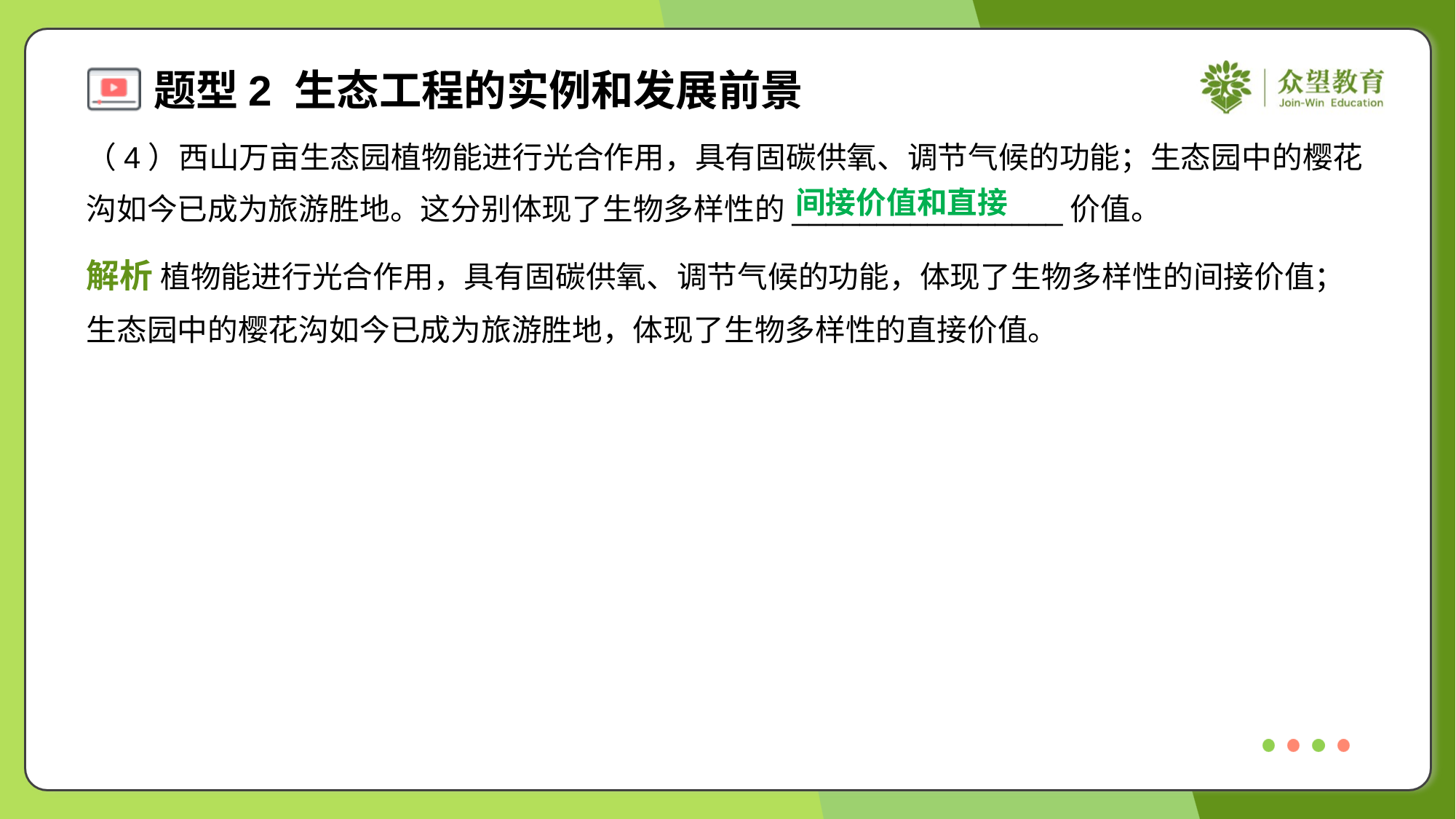

（4）西山万亩生态园植物能进行光合作用，具有固碳供氧、调节气候的功能；生态园中的樱花
沟如今已成为旅游胜地。这分别体现了生物多样性的________________价值。
间接价值和直接
解析 植物能进行光合作用，具有固碳供氧、调节气候的功能，体现了生物多样性的间接价值；
生态园中的樱花沟如今已成为旅游胜地，体现了生物多样性的直接价值。